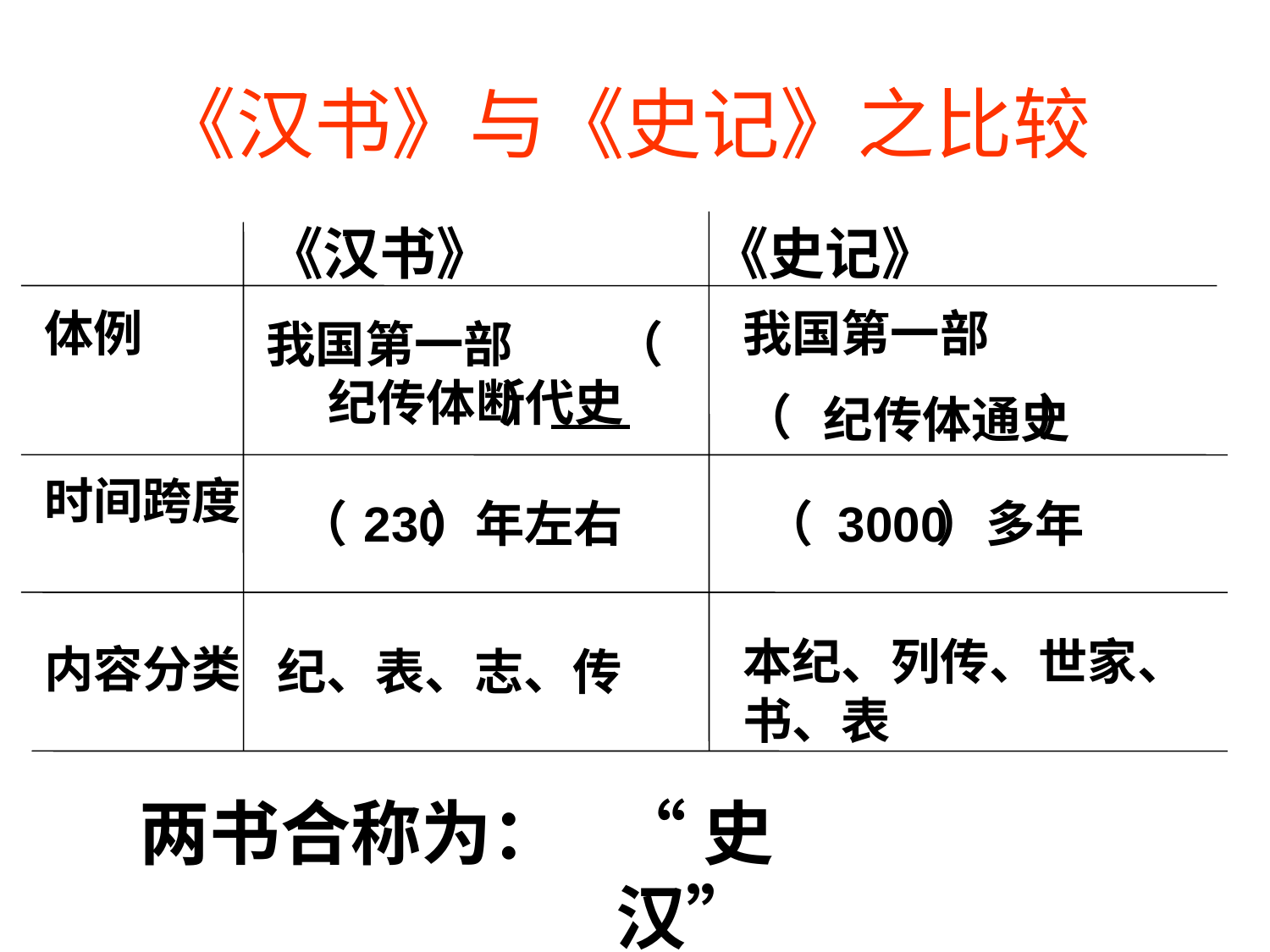

# 《汉书》与《史记》之比较
《汉书》                 《史记》

体例

时间跨度

内容分类

我国第一部
（                      ）
我国第一部         （                        ）
纪传体断代史
纪传体通史

（       ）年左右
230
（           ）多年
3000

本纪、列传、世家、书、表
纪、表、志、传

两书合称为：
“史汉”